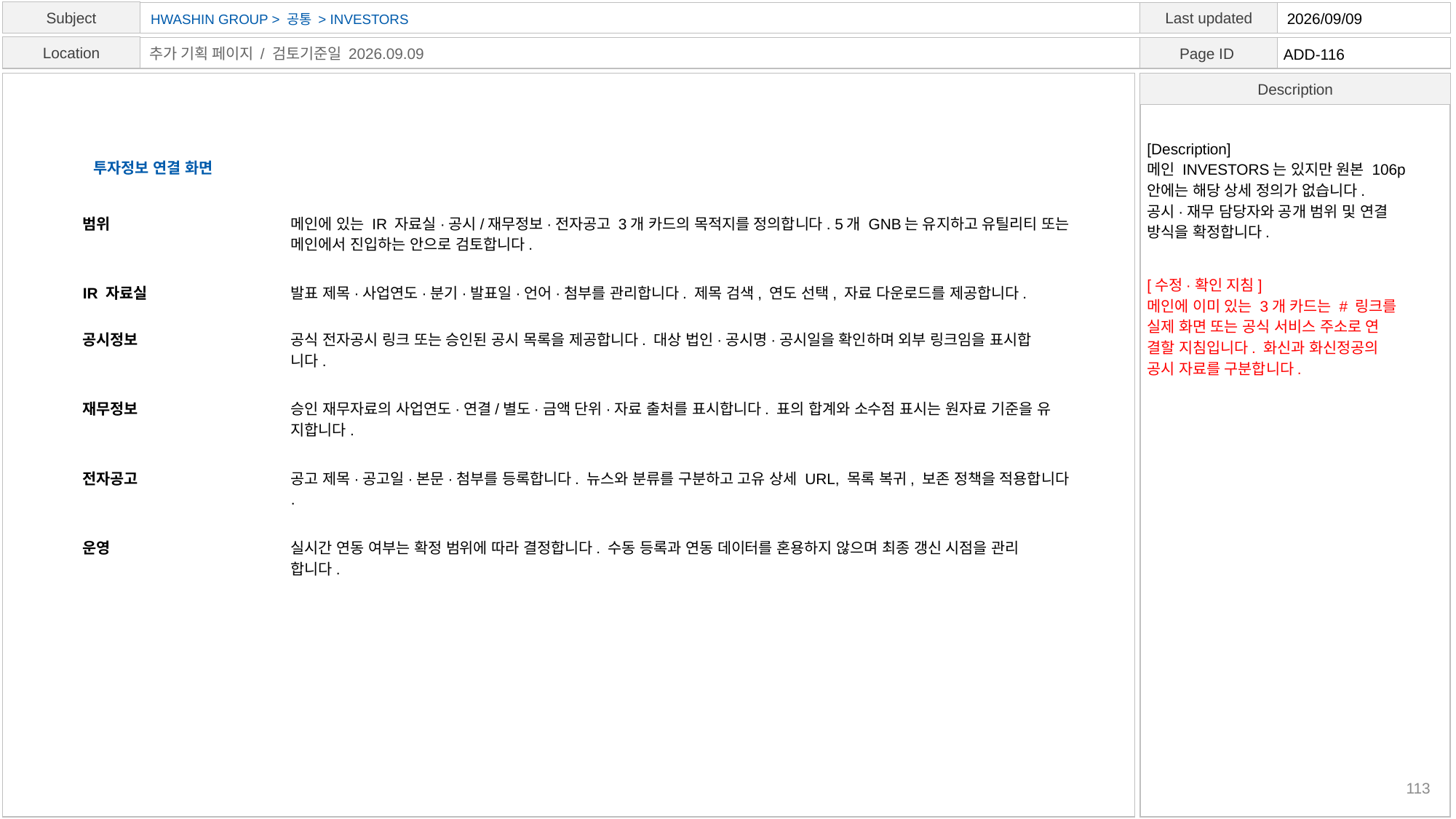

HWASHIN GROUP > 공통 > INVESTORS
2026/09/09
ADD-116
추가 기획 페이지 / 검토기준일 2026.09.09
[Description]
메인 INVESTORS는 있지만 원본 106p
안에는 해당 상세 정의가 없습니다.
공시·재무 담당자와 공개 범위 및 연결
방식을 확정합니다.
투자정보 연결 화면
범위
메인에 있는 IR 자료실·공시/재무정보·전자공고 3개 카드의 목적지를 정의합니다. 5개 GNB는 유지하고 유틸리티 또는
메인에서 진입하는 안으로 검토합니다.
[수정·확인 지침]
메인에 이미 있는 3개 카드는 # 링크를
실제 화면 또는 공식 서비스 주소로 연
결할 지침입니다. 화신과 화신정공의
공시 자료를 구분합니다.
IR 자료실
발표 제목·사업연도·분기·발표일·언어·첨부를 관리합니다. 제목 검색, 연도 선택, 자료 다운로드를 제공합니다.
공시정보
공식 전자공시 링크 또는 승인된 공시 목록을 제공합니다. 대상 법인·공시명·공시일을 확인하며 외부 링크임을 표시합
니다.
재무정보
승인 재무자료의 사업연도·연결/별도·금액 단위·자료 출처를 표시합니다. 표의 합계와 소수점 표시는 원자료 기준을 유
지합니다.
전자공고
공고 제목·공고일·본문·첨부를 등록합니다. 뉴스와 분류를 구분하고 고유 상세 URL, 목록 복귀, 보존 정책을 적용합니다
.
운영
실시간 연동 여부는 확정 범위에 따라 결정합니다. 수동 등록과 연동 데이터를 혼용하지 않으며 최종 갱신 시점을 관리
합니다.
113